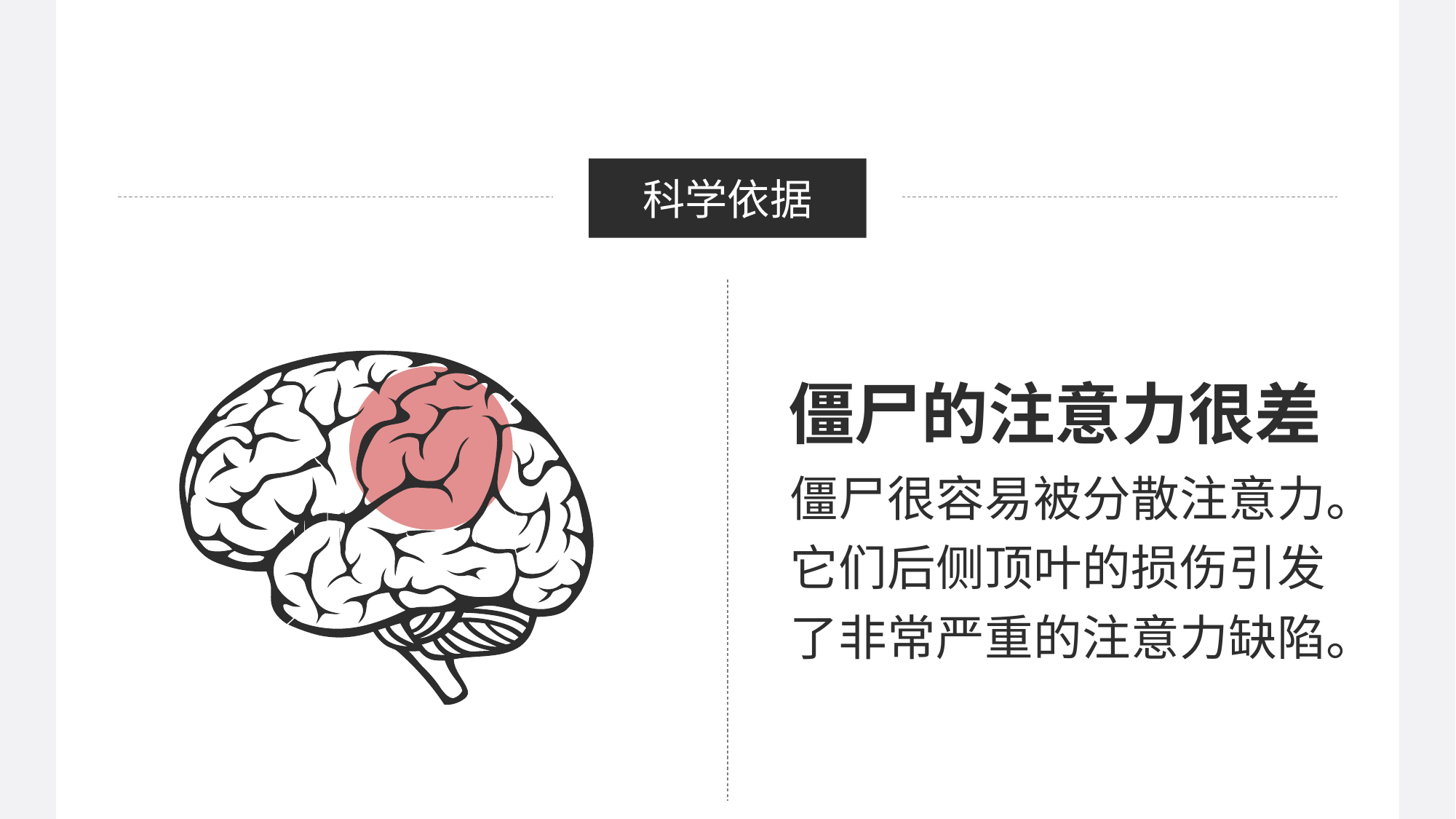

科学依据

僵尸的注意力很差

僵尸很容易被分散注意力。它们后侧顶叶的损伤引发了非常严重的注意力缺陷。